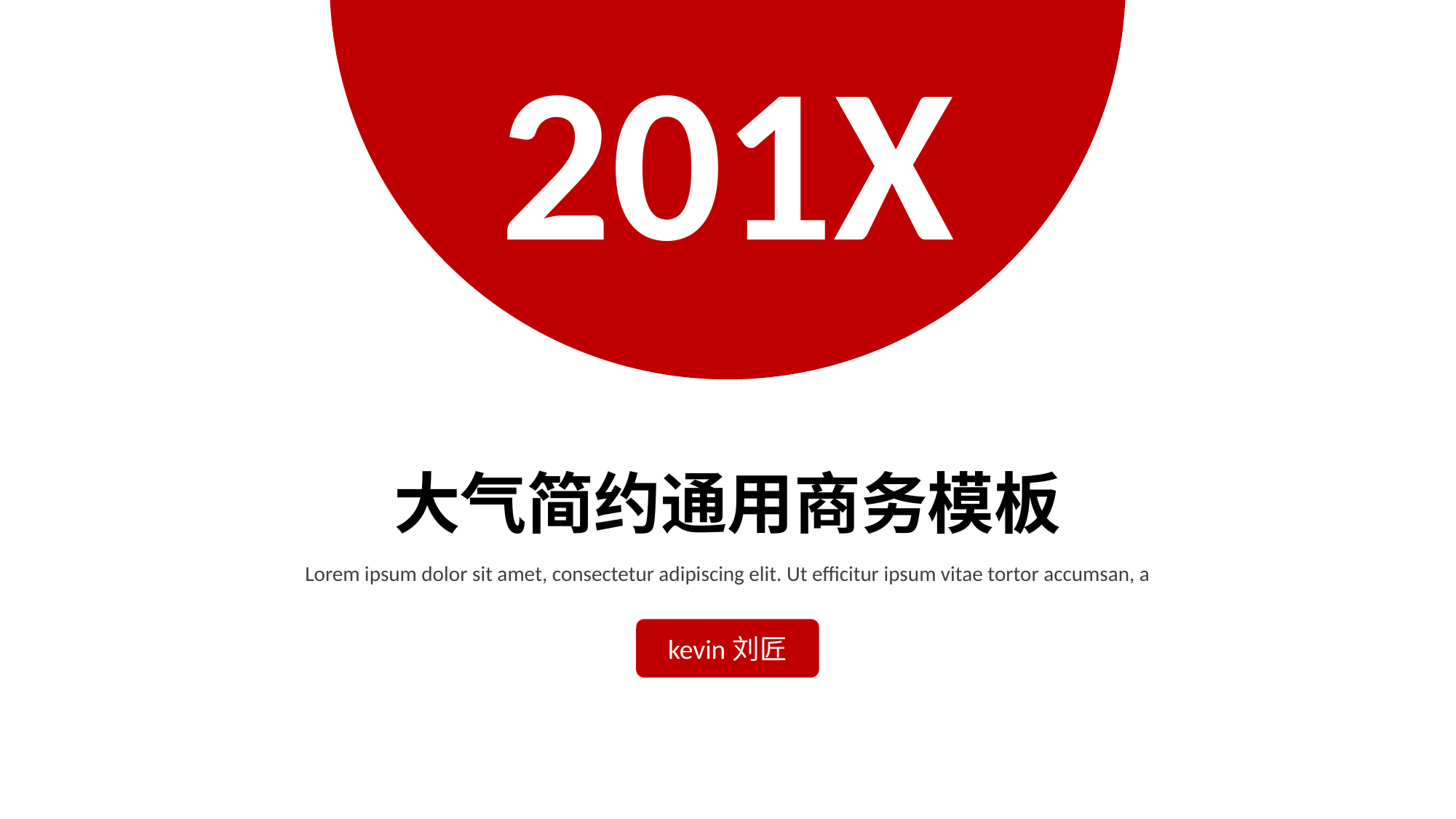

201X
大气简约通用商务模板
Lorem ipsum dolor sit amet, consectetur adipiscing elit. Ut efficitur ipsum vitae tortor accumsan, a
kevin刘匠